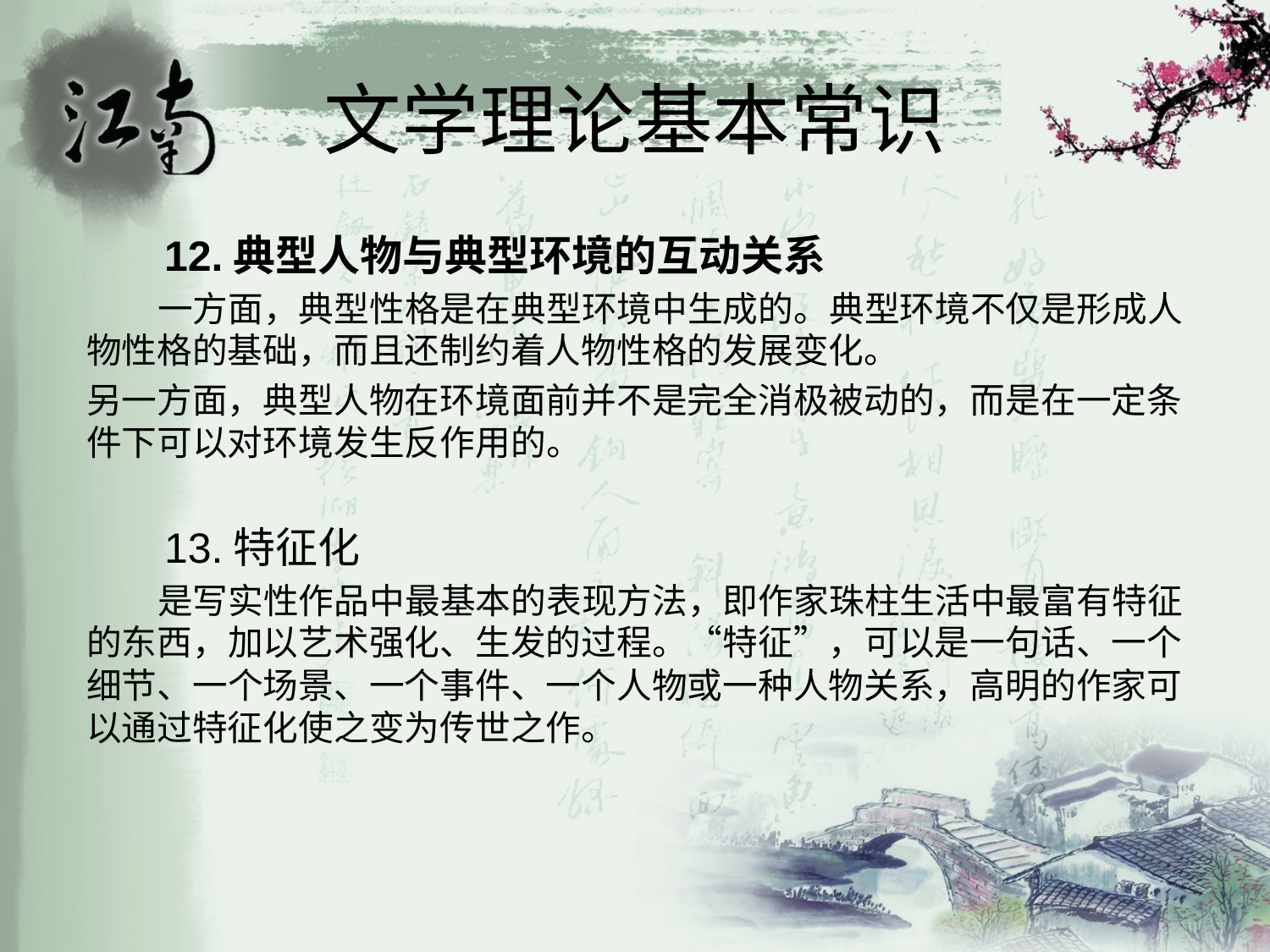

# 文学理论基本常识
        12.典型人物与典型环境的互动关系
        一方面，典型性格是在典型环境中生成的。典型环境不仅是形成人物性格的基础，而且还制约着人物性格的发展变化。
另一方面，典型人物在环境面前并不是完全消极被动的，而是在一定条件下可以对环境发生反作用的。

        13.特征化
        是写实性作品中最基本的表现方法，即作家珠柱生活中最富有特征的东西，加以艺术强化、生发的过程。“特征”，可以是一句话、一个细节、一个场景、一个事件、一个人物或一种人物关系，高明的作家可以通过特征化使之变为传世之作。